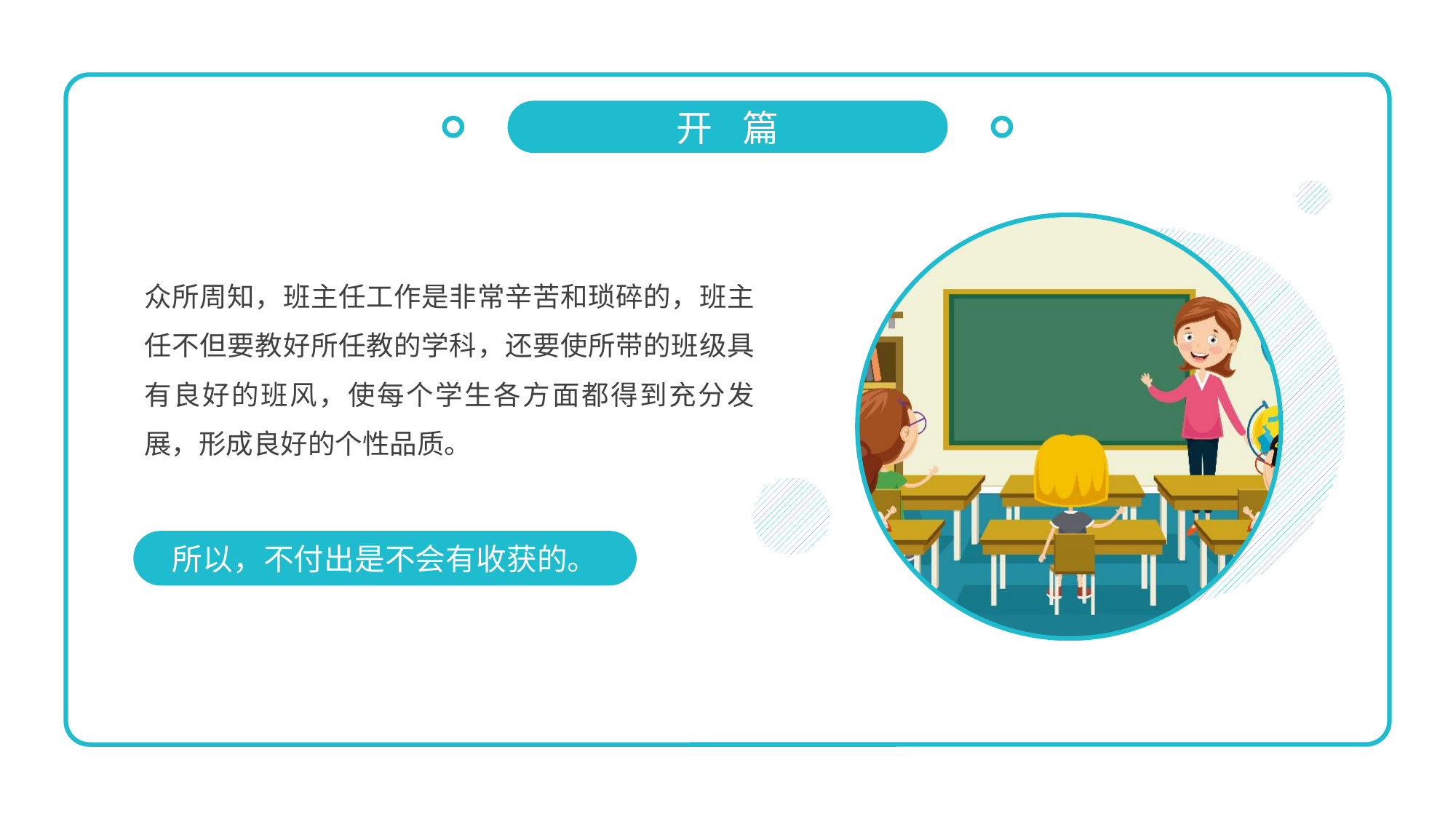

开  篇

众所周知，班主任工作是非常辛苦和琐碎的，班主任不但要教好所任教的学科，还要使所带的班级具有良好的班风，使每个学生各方面都得到充分发展，形成良好的个性品质。

所以，不付出是不会有收获的。